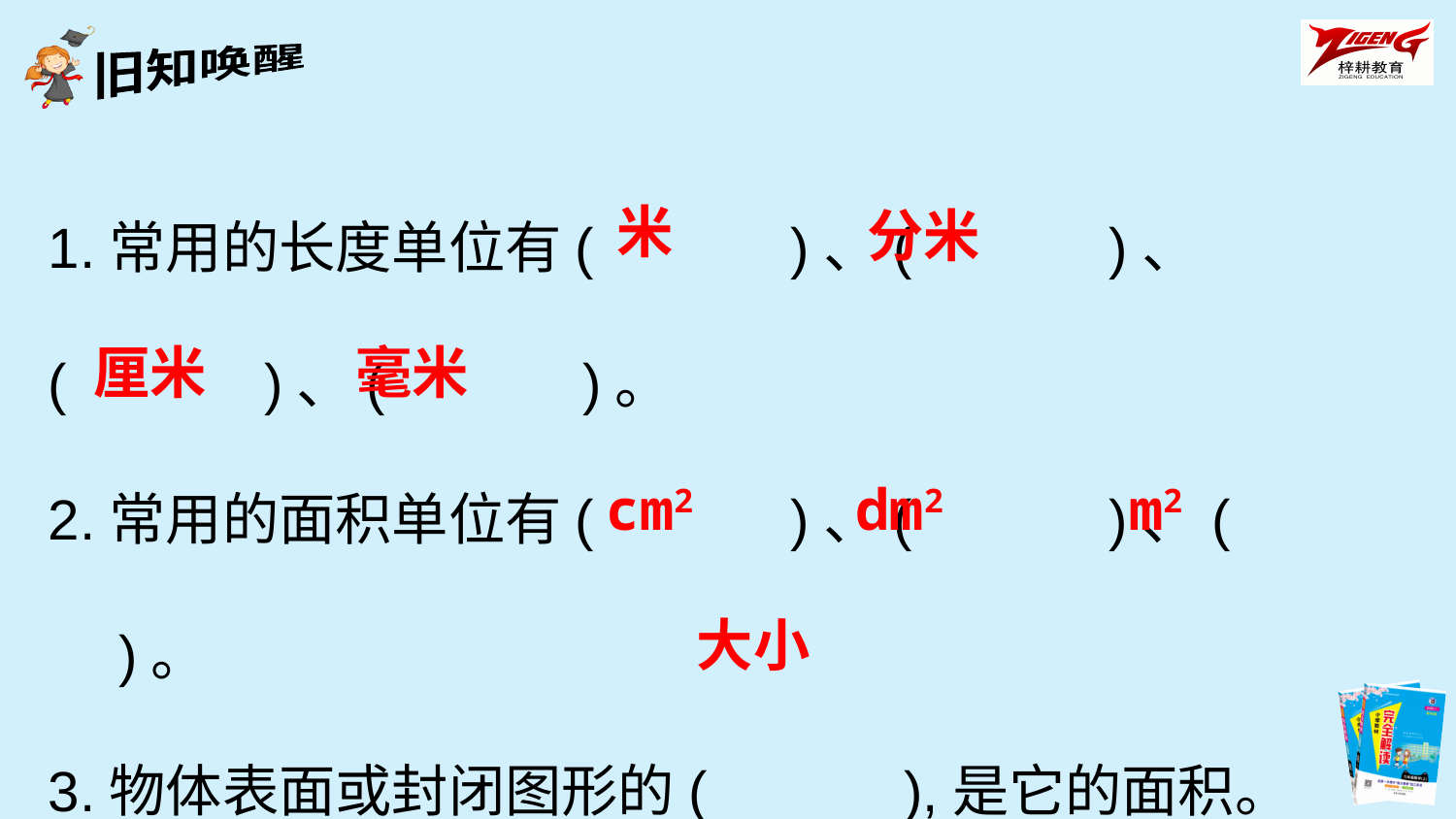

1.常用的长度单位有(　　　)、(　　　)、
(　　　)、(　　　)。
2.常用的面积单位有(　　　)、(　　　)、(　　　)。
3.物体表面或封闭图形的(　　　),是它的面积。
米
分米
厘米
毫米
cm2
dm2
m2
大小